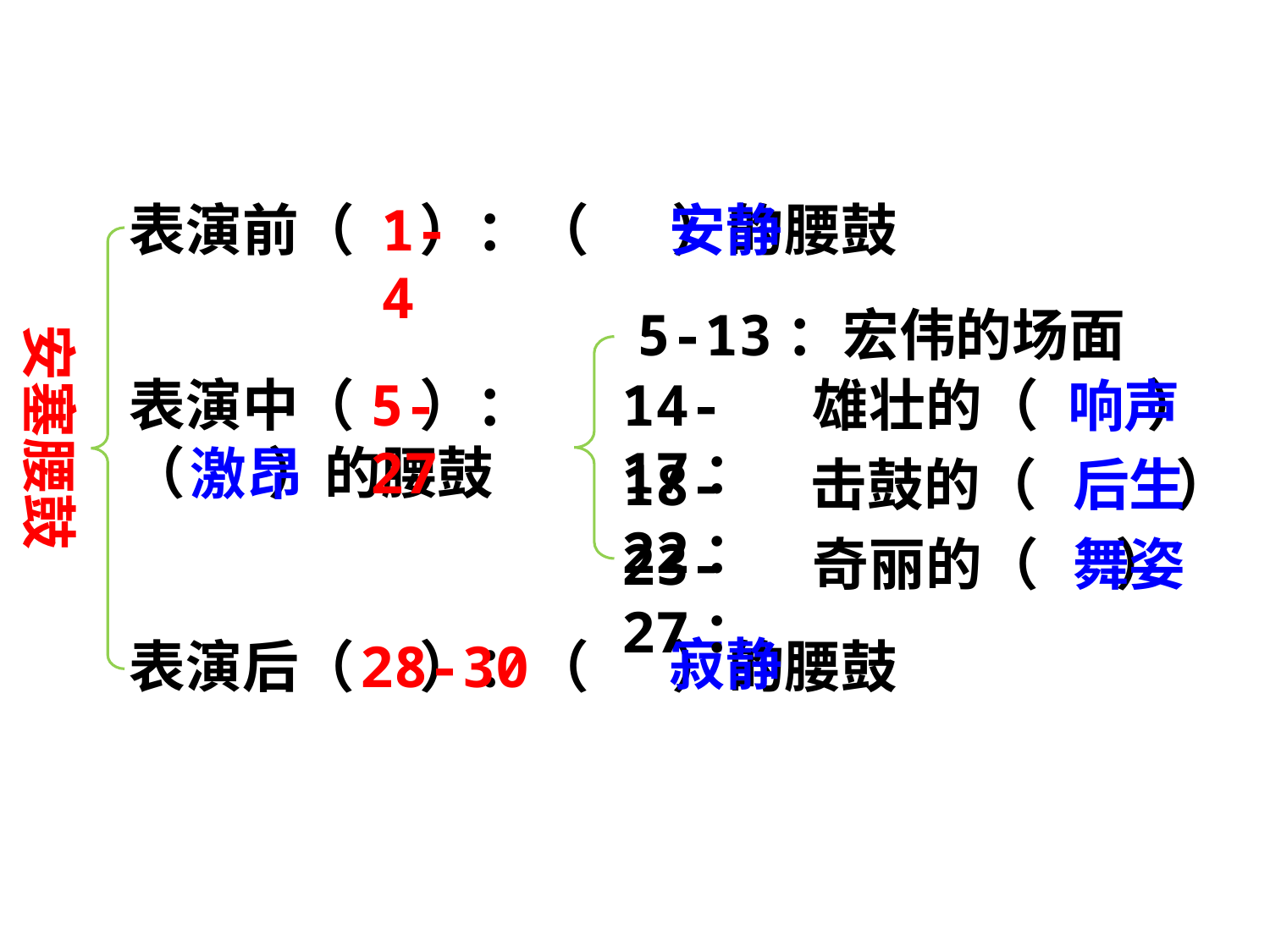

表演前（     ）：（ 　 ）的腰鼓
1-4
安静

5-13：宏伟的场面
安塞腰鼓

表演中（     ）：（ 　 ）的腰鼓
5-27
14-17：
雄壮的（   　 ）
响声
激昂
18-22：
击鼓的（ 　　 ）
后生
23-27：
奇丽的（      ）
舞姿
寂静
表演后（     ）：（  　）的腰鼓
28-30